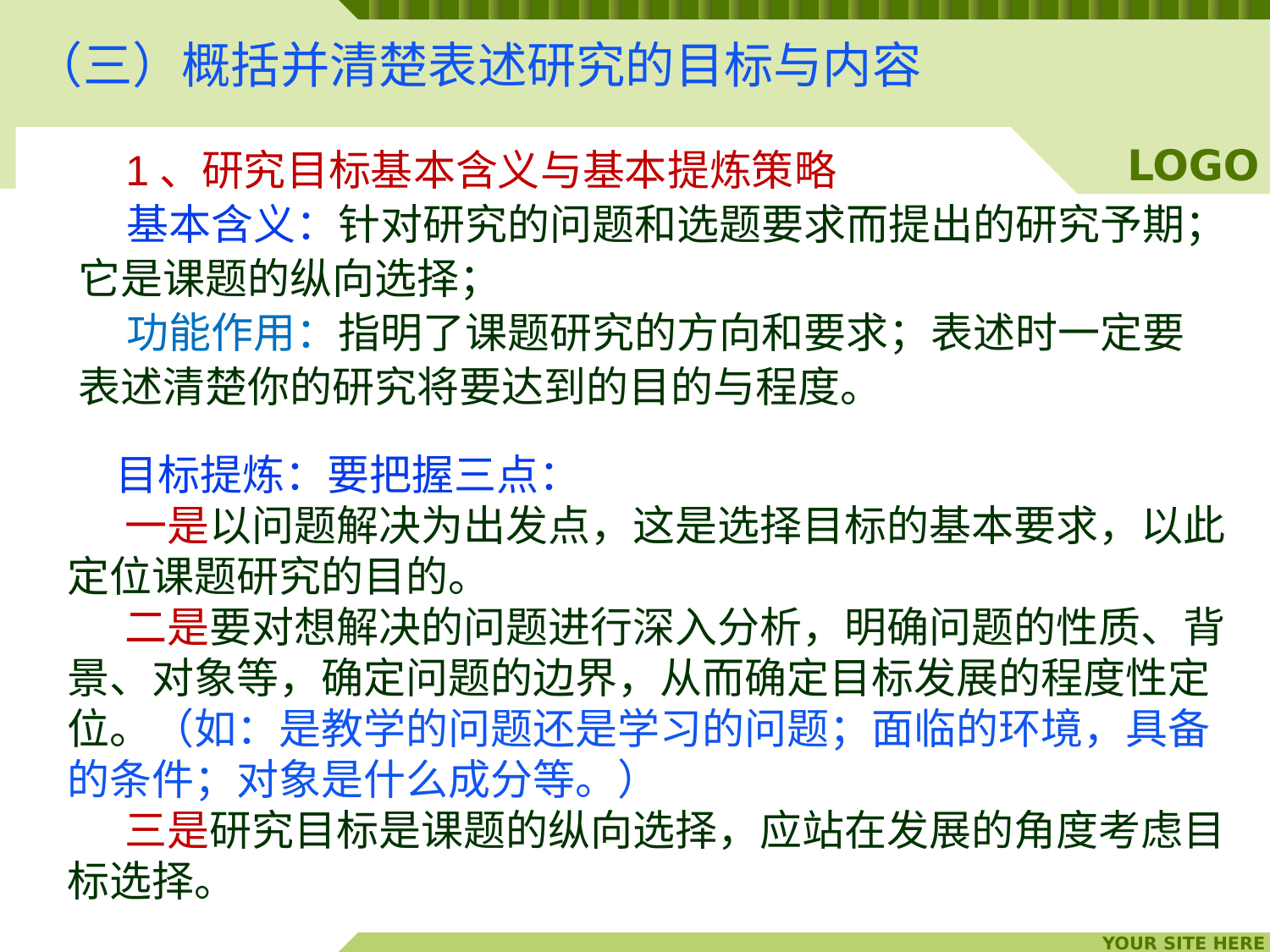

# （三）概括并清楚表述研究的目标与内容

    1、研究目标基本含义与基本提炼策略
    基本含义：针对研究的问题和选题要求而提出的研究予期；
它是课题的纵向选择；
    功能作用：指明了课题研究的方向和要求；表述时一定要
表述清楚你的研究将要达到的目的与程度。
    目标提炼：要把握三点：
     一是以问题解决为出发点，这是选择目标的基本要求，以此
定位课题研究的目的。
     二是要对想解决的问题进行深入分析，明确问题的性质、背景、对象等，确定问题的边界，从而确定目标发展的程度性定位。（如：是教学的问题还是学习的问题；面临的环境，具备的条件；对象是什么成分等。）
     三是研究目标是课题的纵向选择，应站在发展的角度考虑目标选择。